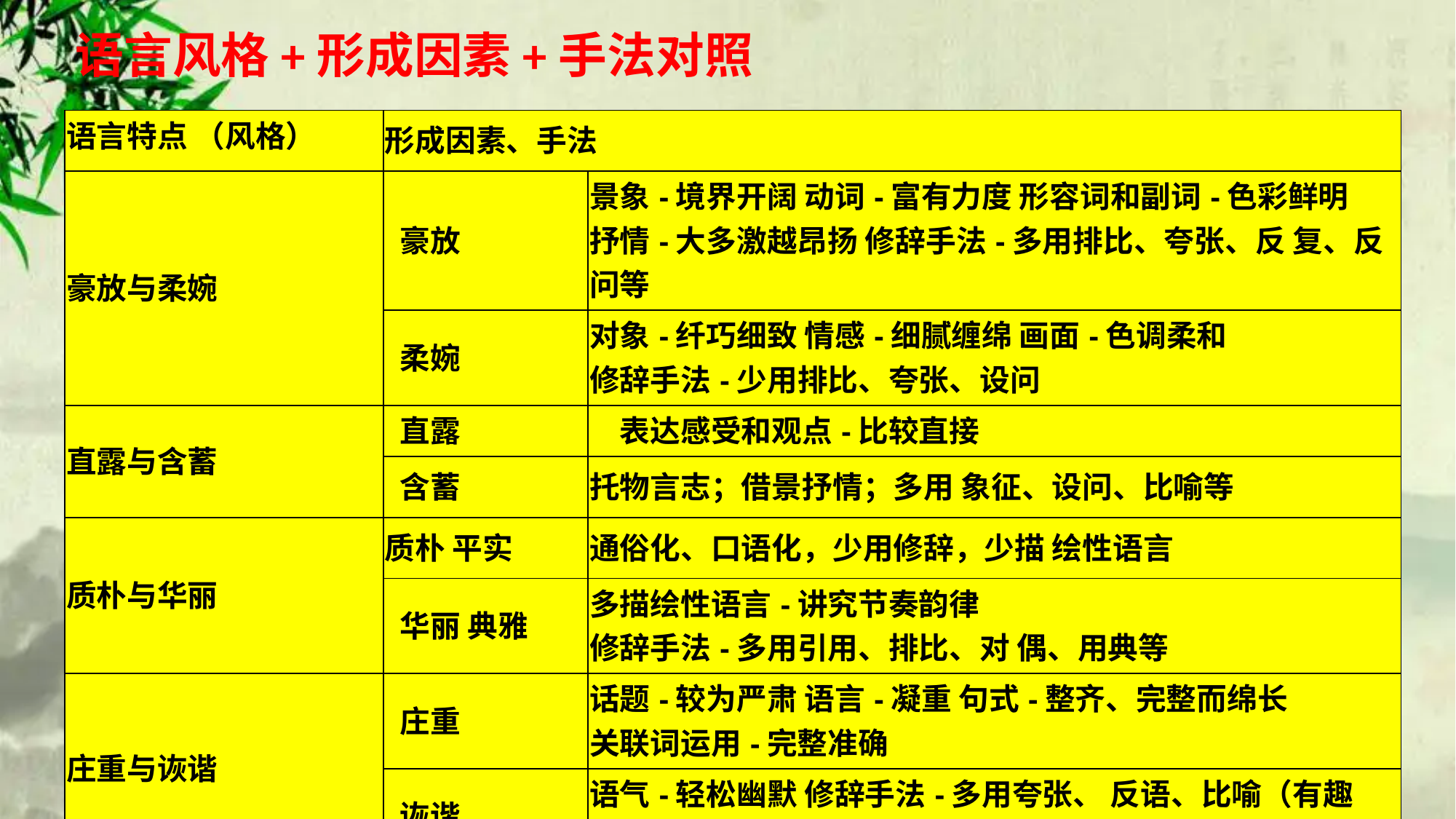

语言风格+形成因素+手法对照
| 语言特点 （风格） | 形成因素、手法 |  |
| --- | --- | --- |
| 豪放与柔婉 | 豪放 | 景象-境界开阔 动词-富有力度 形容词和副词-色彩鲜明 抒情-大多激越昂扬 修辞手法-多用排比、夸张、反 复、反问等 |
|  | 柔婉 | 对象-纤巧细致 情感-细腻缠绵 画面-色调柔和 修辞手法-少用排比、夸张、设问 |
| 直露与含蓄 | 直露 | 表达感受和观点-比较直接 |
|  | 含蓄 | 托物言志；借景抒情；多用 象征、设问、比喻等 |
| 质朴与华丽 | 质朴 平实 | 通俗化、口语化，少用修辞，少描 绘性语言 |
|  | 华丽 典雅 | 多描绘性语言-讲究节奏韵律 修辞手法-多用引用、排比、对 偶、用典等 |
| 庄重与诙谐 | 庄重 | 话题-较为严肃 语言-凝重 句式-整齐、完整而绵长 关联词运用-完整准确 |
|  | 诙谐 | 语气-轻松幽默 修辞手法-多用夸张、 反语、比喻（有趣味）等 |